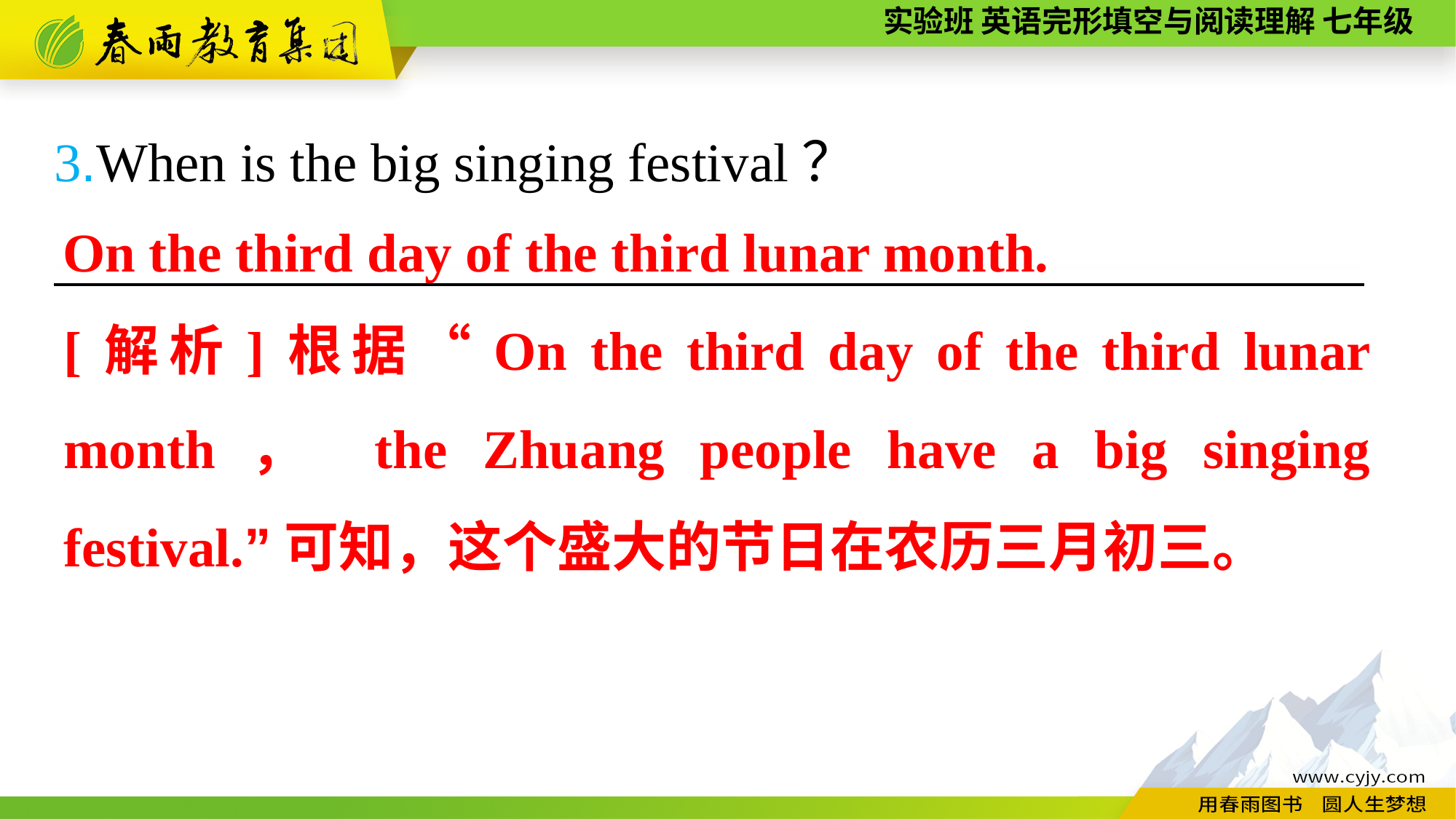

3.When is the big singing festival？
————————————————————————
On the third day of the third lunar month.
[解析]根据“On the third day of the third lunar month， the Zhuang people have a big singing festival.”可知，这个盛大的节日在农历三月初三。